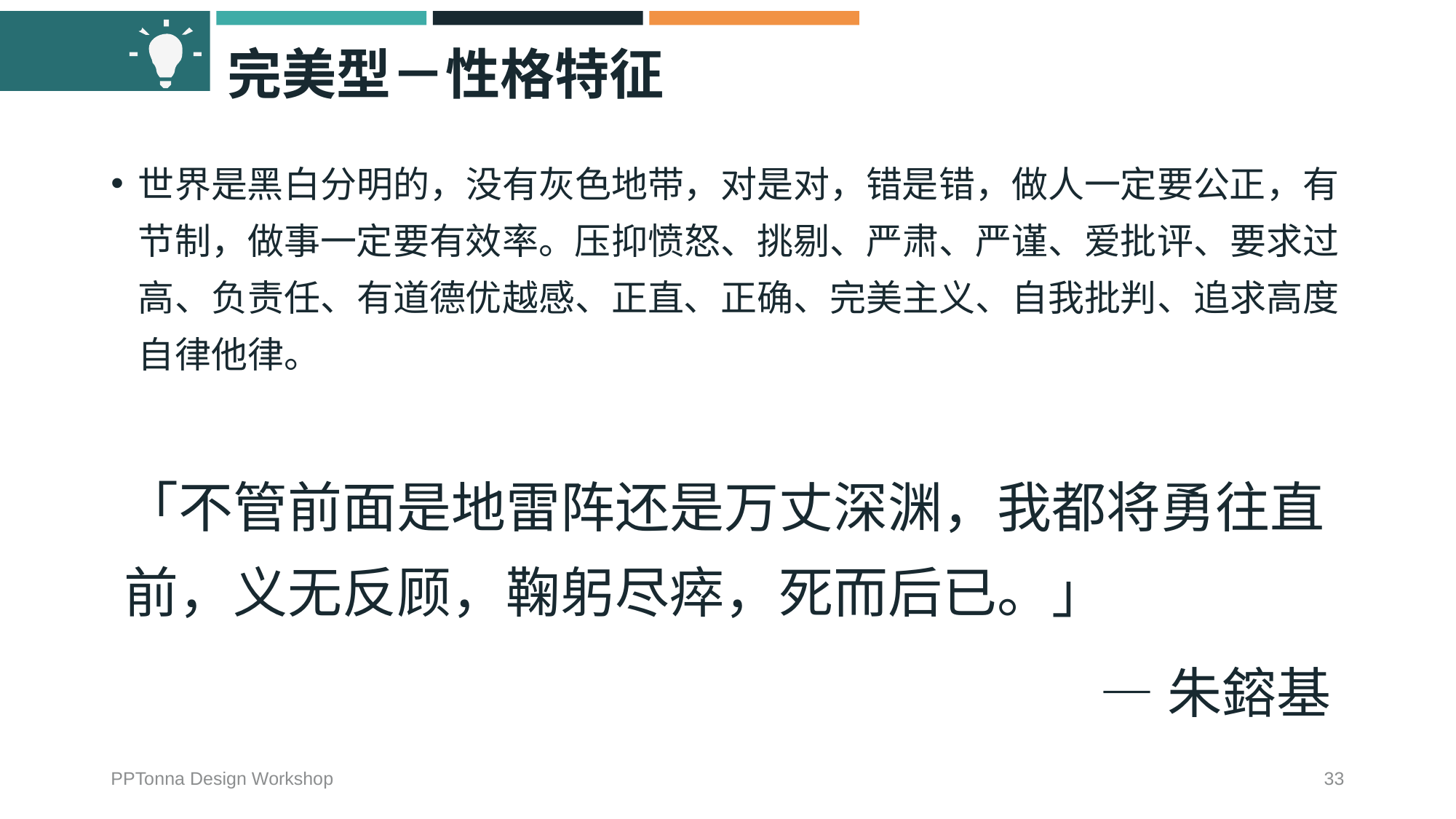

# 完美型－性格特征
世界是黑白分明的，没有灰色地带，对是对，错是错，做人一定要公正，有节制，做事一定要有效率。压抑愤怒、挑剔、严肃、严谨、爱批评、要求过高、负责任、有道德优越感、正直、正确、完美主义、自我批判、追求高度自律他律。
「不管前面是地雷阵还是万丈深渊，我都将勇往直前，义无反顾，鞠躬尽瘁，死而后已。」
—朱鎔基
PPTonna Design Workshop
33